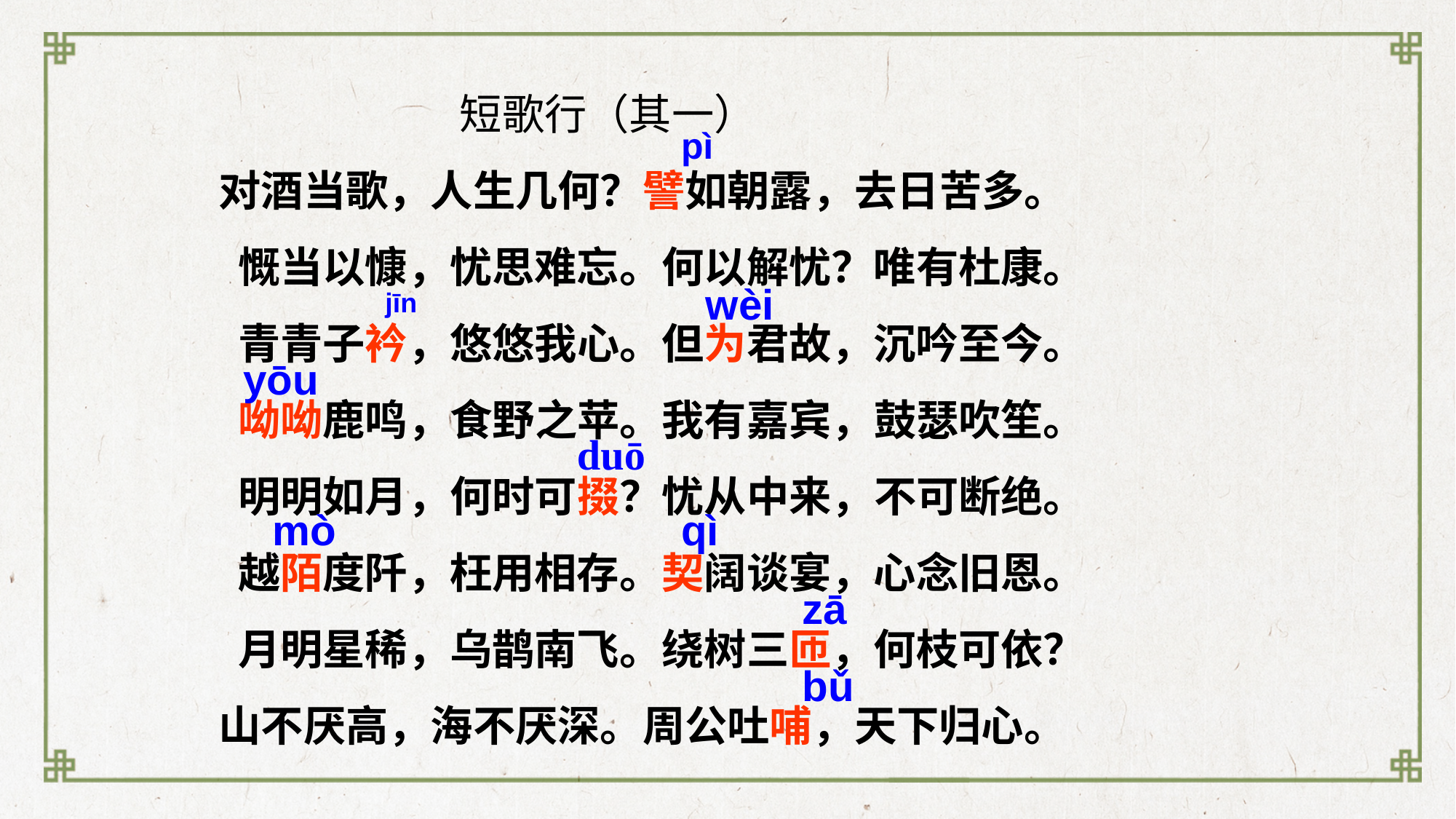

短歌行（其一）
    对酒当歌，人生几何？譬如朝露，去日苦多。
      慨当以慷，忧思难忘。何以解忧？唯有杜康。
      青青子衿，悠悠我心。但为君故，沉吟至今。
      呦呦鹿鸣，食野之苹。我有嘉宾，鼓瑟吹笙。
      明明如月，何时可掇？忧从中来，不可断绝。
      越陌度阡，枉用相存。契阔谈宴，心念旧恩。
      月明星稀，乌鹊南飞。绕树三匝，何枝可依？
    山不厌高，海不厌深。周公吐哺，天下归心。
pì
wèi
jīn
yōu
duō
mò
qì
zā
bǔ